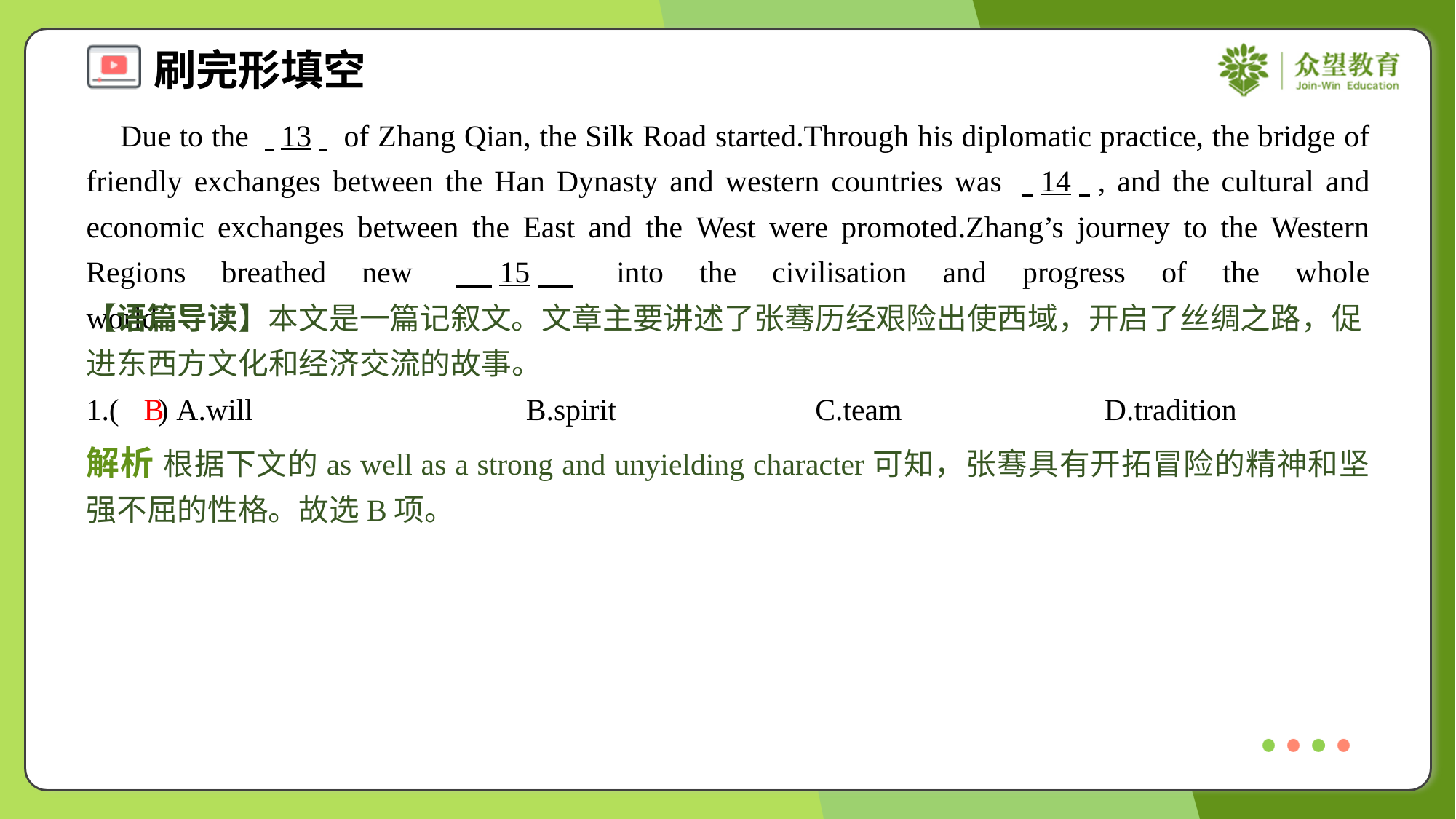

Due to the . .13. . of Zhang Qian, the Silk Road started.Through his diplomatic practice, the bridge of friendly exchanges between the Han Dynasty and western countries was . .14. ., and the cultural and economic exchanges between the East and the West were promoted.Zhang’s journey to the Western Regions breathed new . .15. . into the civilisation and progress of the whole world.#4
【语篇导读】本文是一篇记叙文。文章主要讲述了张骞历经艰险出使西域，开启了丝绸之路，促进东西方文化和经济交流的故事。
1.(     ) A.will	B.spirit	C.team	D.tradition
B
解析 根据下文的as well as a strong and unyielding character可知，张骞具有开拓冒险的精神和坚强不屈的性格。故选B项。